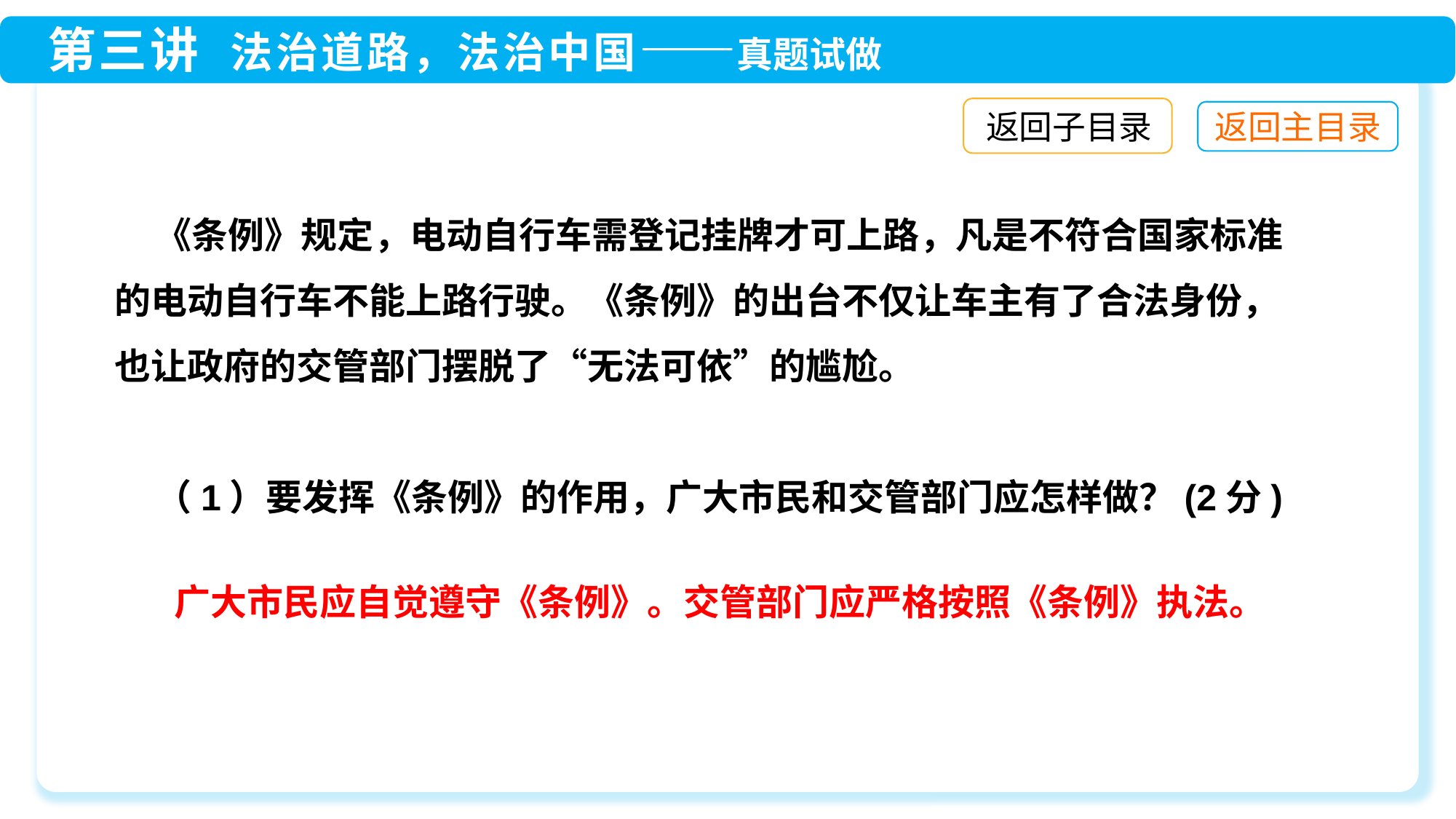

返回子目录

    《条例》规定，电动自行车需登记挂牌才可上路，凡是不符合国家标准的电动自行车不能上路行驶。《条例》的出台不仅让车主有了合法身份，也让政府的交管部门摆脱了“无法可依”的尴尬。

    （1）要发挥《条例》的作用，广大市民和交管部门应怎样做？(2分)
    广大市民应自觉遵守《条例》。交管部门应严格按照《条例》执法。